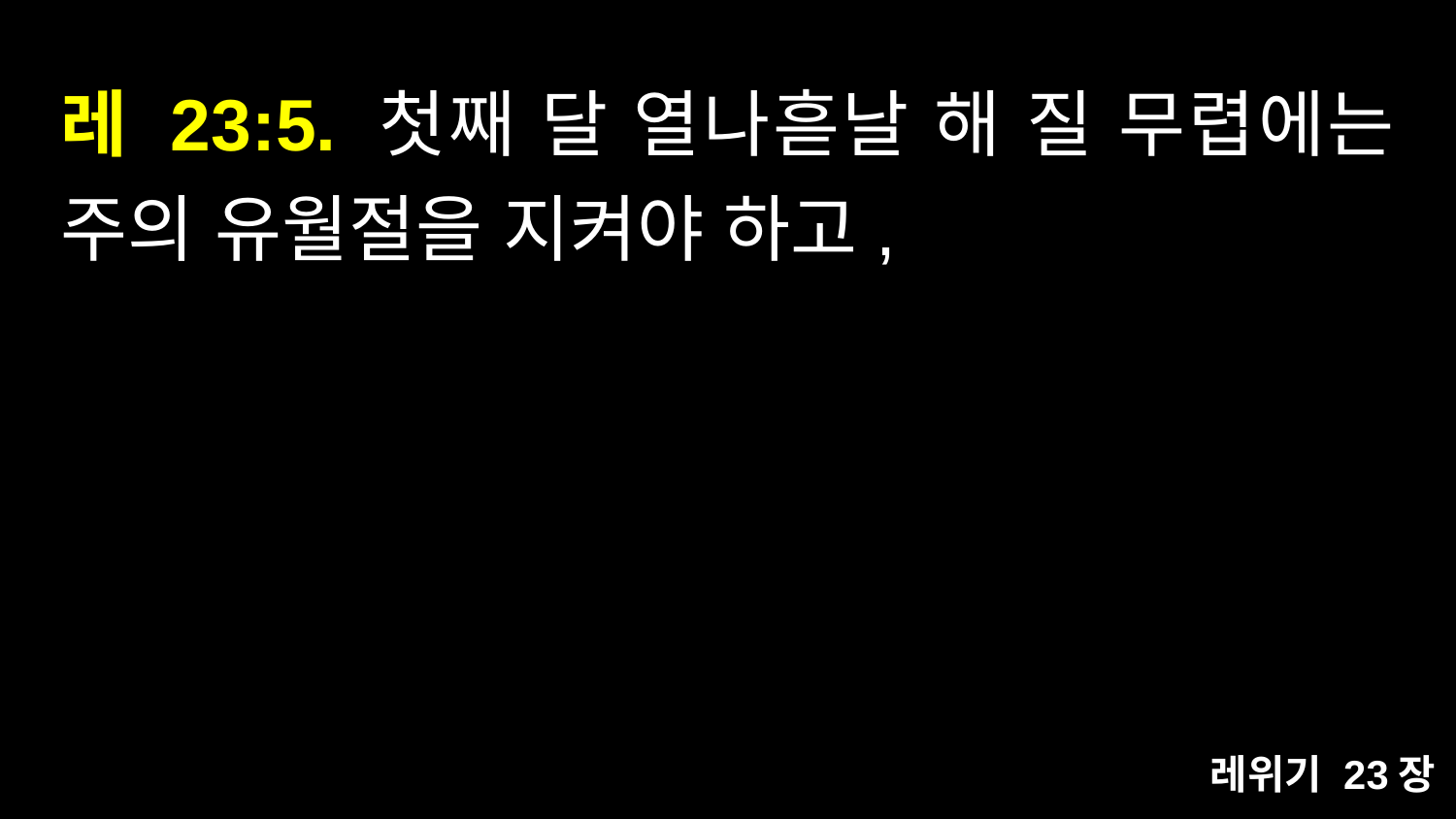

# 레 23:5. 첫째 달 열나흗날 해 질 무렵에는 주의 유월절을 지켜야 하고,
레위기 23장